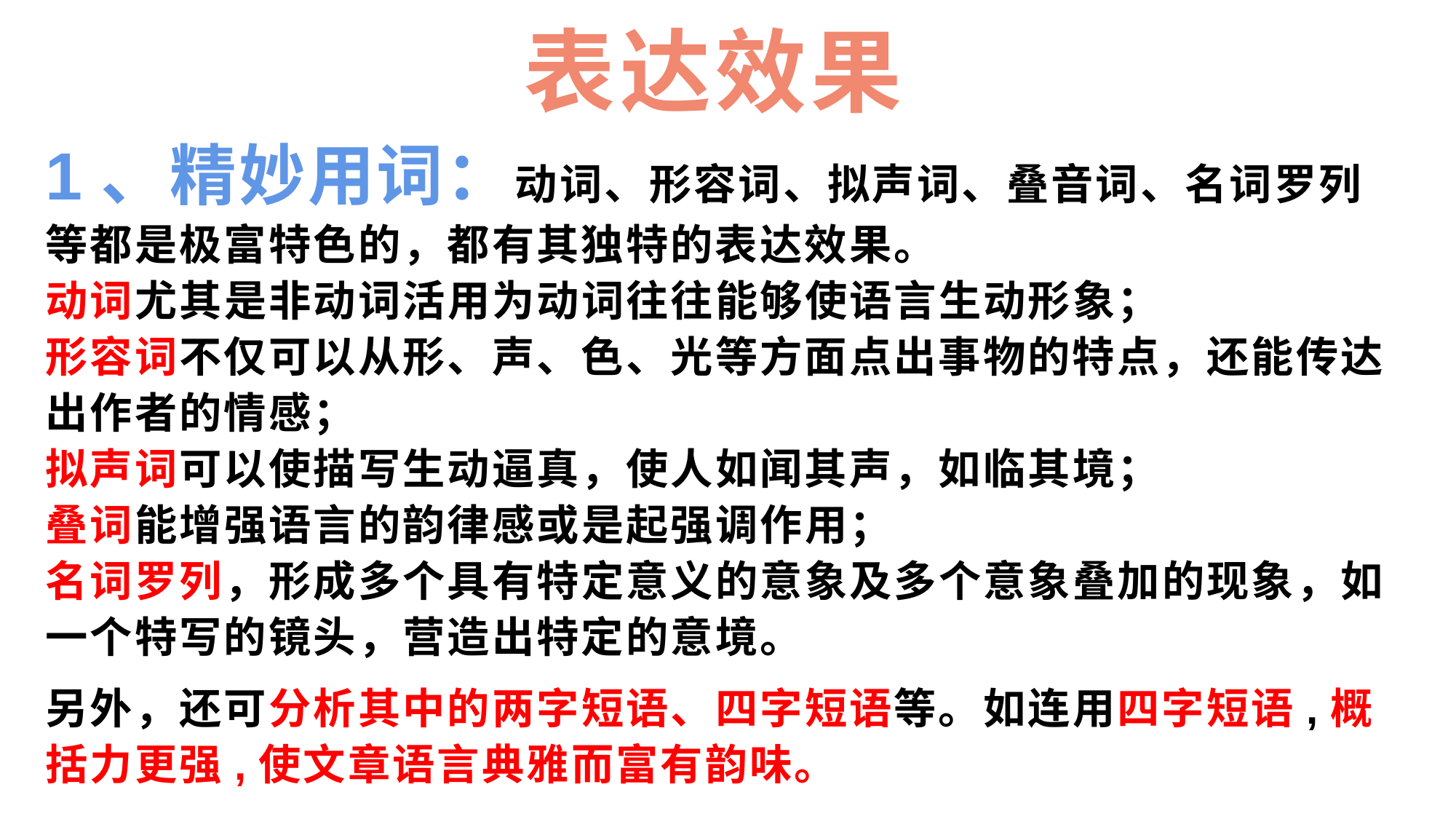

# 表达效果
1、精妙用词：动词、形容词、拟声词、叠音词、名词罗列等都是极富特色的，都有其独特的表达效果。
动词尤其是非动词活用为动词往往能够使语言生动形象；
形容词不仅可以从形、声、色、光等方面点出事物的特点，还能传达出作者的情感；
拟声词可以使描写生动逼真，使人如闻其声，如临其境；
叠词能增强语言的韵律感或是起强调作用；
名词罗列，形成多个具有特定意义的意象及多个意象叠加的现象，如一个特写的镜头，营造出特定的意境。
另外，还可分析其中的两字短语、四字短语等。如连用四字短语,概括力更强,使文章语言典雅而富有韵味。